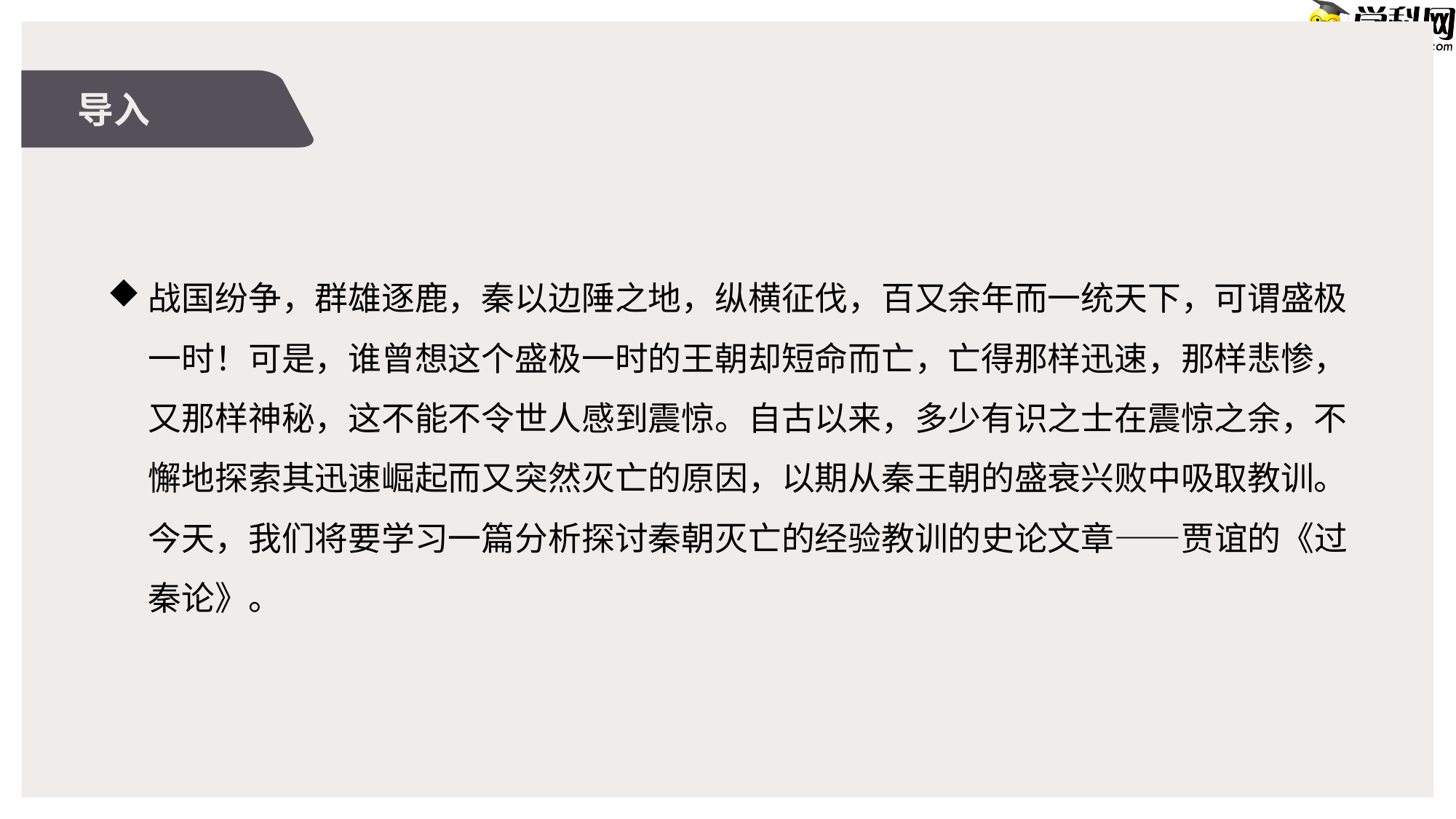

导入

战国纷争，群雄逐鹿，秦以边陲之地，纵横征伐，百又余年而一统天下，可谓盛极一时！可是，谁曾想这个盛极一时的王朝却短命而亡，亡得那样迅速，那样悲惨，又那样神秘，这不能不令世人感到震惊。自古以来，多少有识之士在震惊之余，不懈地探索其迅速崛起而又突然灭亡的原因，以期从秦王朝的盛衰兴败中吸取教训。今天，我们将要学习一篇分析探讨秦朝灭亡的经验教训的史论文章——贾谊的《过秦论》。